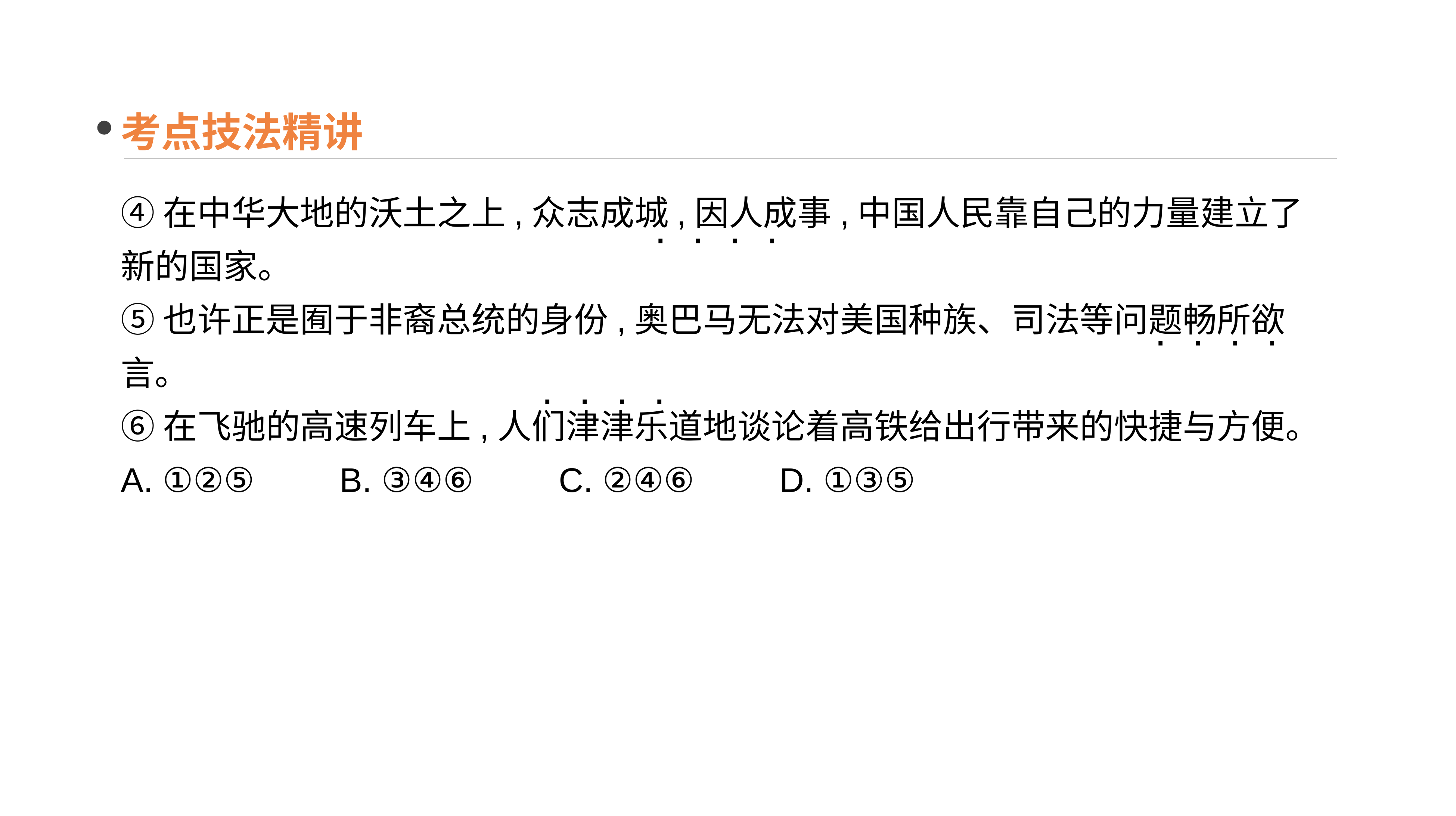

考点技法精讲

④在中华大地的沃土之上,众志成城,因人成事,中国人民靠自己的力量建立了新的国家。
⑤也许正是囿于非裔总统的身份,奥巴马无法对美国种族、司法等问题畅所欲言。
⑥在飞驰的高速列车上,人们津津乐道地谈论着高铁给出行带来的快捷与方便。
A. ①②⑤　　B. ③④⑥　　C. ②④⑥　　D. ①③⑤
·  ·  ·  ·
·  ·  ·  ·
·  ·  ·  ·